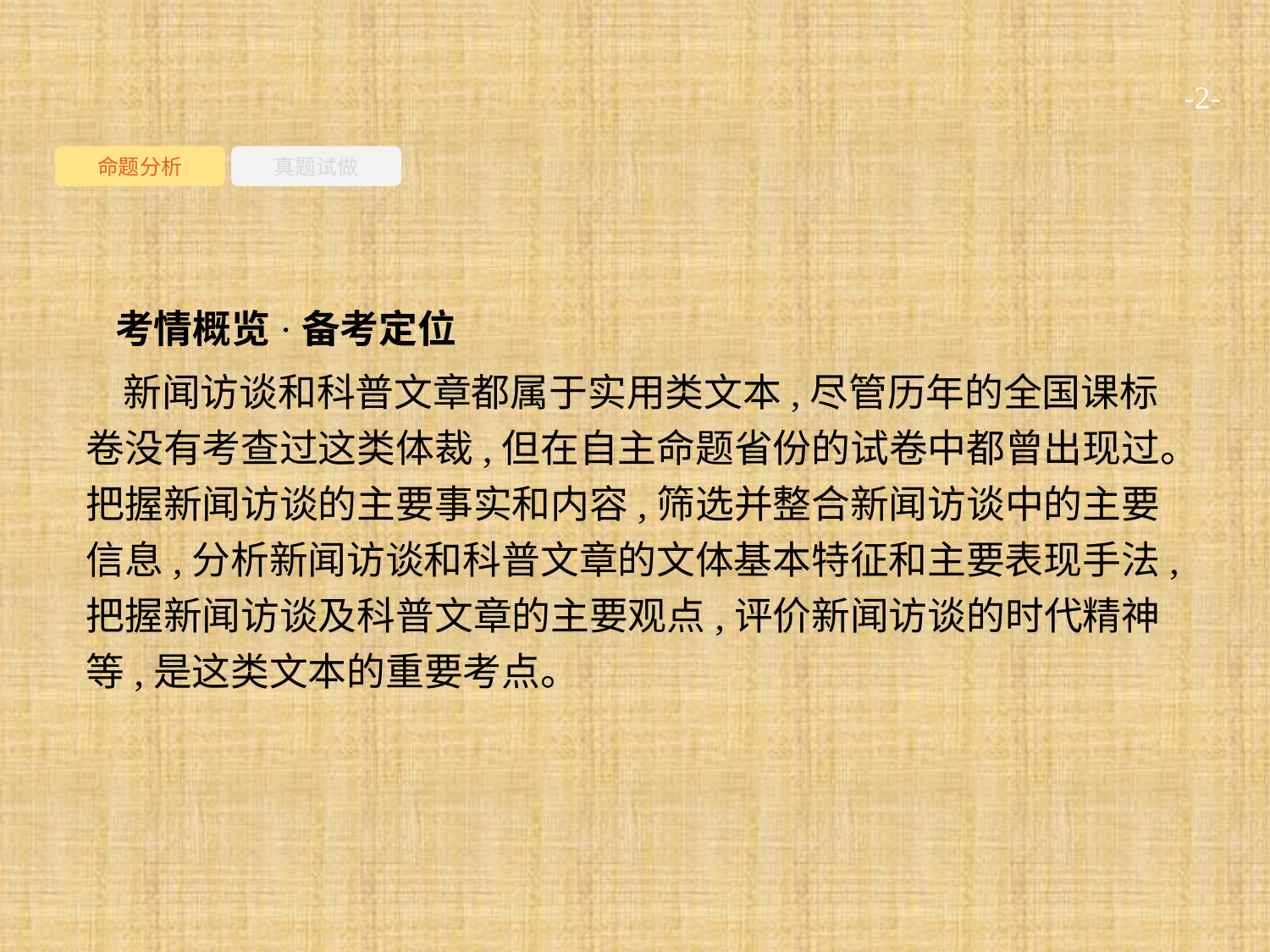

-2-
命题分析
真题试做
考情概览·备考定位
新闻访谈和科普文章都属于实用类文本,尽管历年的全国课标卷没有考查过这类体裁,但在自主命题省份的试卷中都曾出现过。把握新闻访谈的主要事实和内容,筛选并整合新闻访谈中的主要信息,分析新闻访谈和科普文章的文体基本特征和主要表现手法,把握新闻访谈及科普文章的主要观点,评价新闻访谈的时代精神等,是这类文本的重要考点。